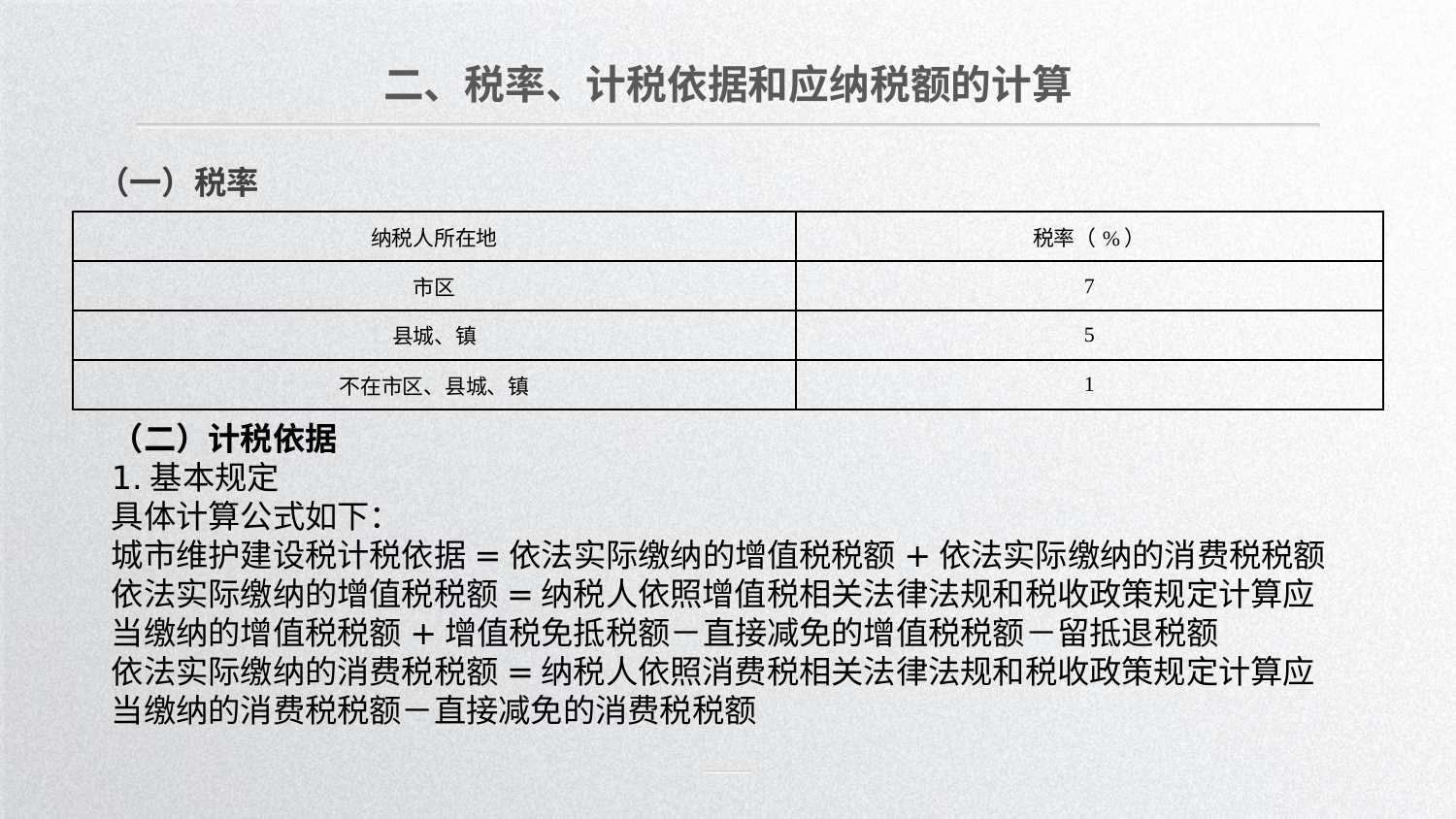

二、税率、计税依据和应纳税额的计算
（一）税率
| 纳税人所在地 | 税率（%） |
| --- | --- |
| 市区 | 7 |
| 县城、镇 | 5 |
| 不在市区、县城、镇 | 1 |
（二）计税依据
1.基本规定
具体计算公式如下：
城市维护建设税计税依据=依法实际缴纳的增值税税额+依法实际缴纳的消费税税额
依法实际缴纳的增值税税额=纳税人依照增值税相关法律法规和税收政策规定计算应当缴纳的增值税税额+增值税免抵税额－直接减免的增值税税额－留抵退税额
依法实际缴纳的消费税税额=纳税人依照消费税相关法律法规和税收政策规定计算应当缴纳的消费税税额－直接减免的消费税税额